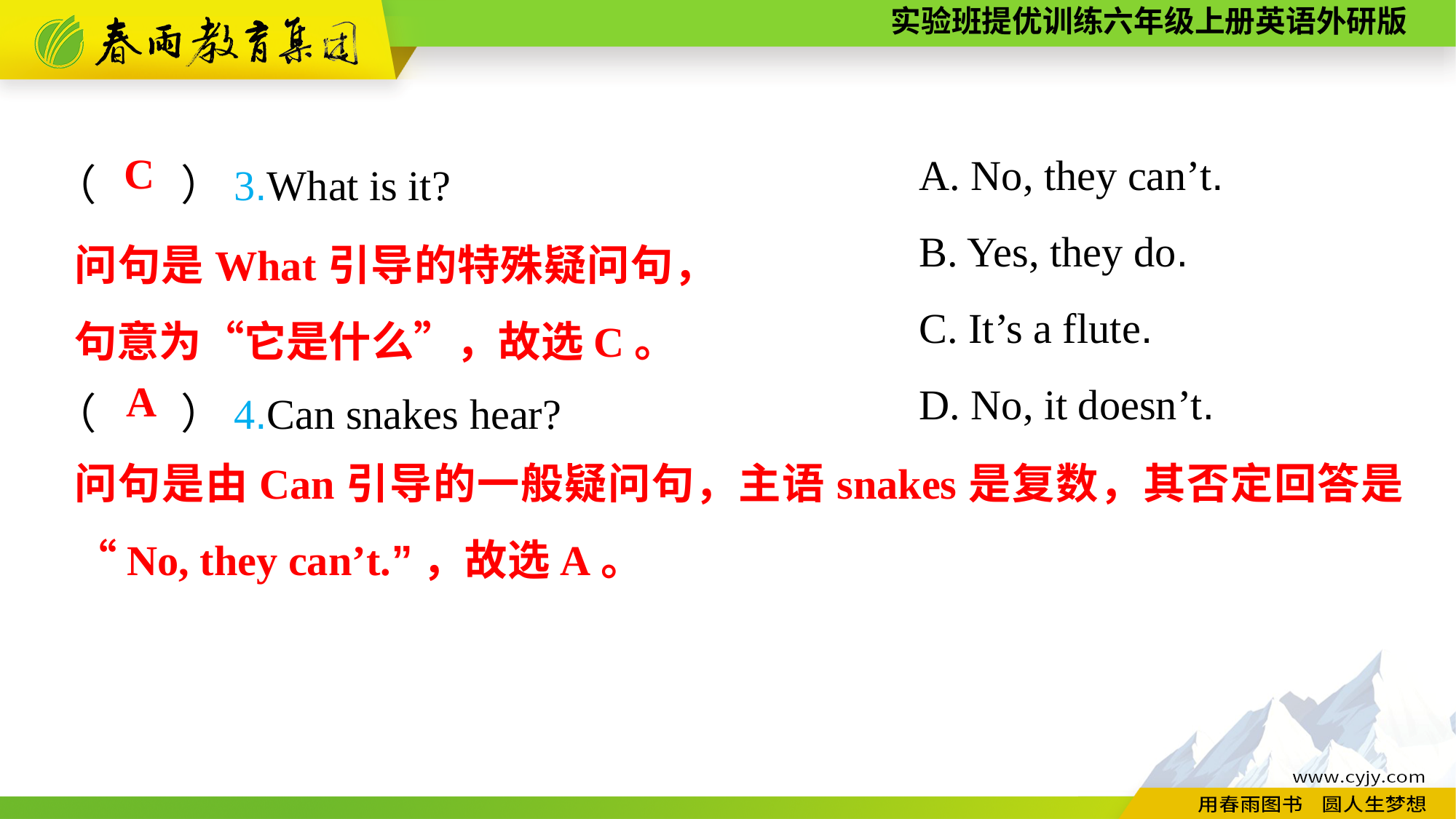

A. No, they can’t.
B. Yes, they do.
C. It’s a flute.
D. No, it doesn’t.
（　　）3.What is it?

（　　）4.Can snakes hear?
C
问句是What引导的特殊疑问句，句意为“它是什么”，故选C。
A
问句是由Can引导的一般疑问句，主语snakes是复数，其否定回答是“No, they can’t.”，故选A。